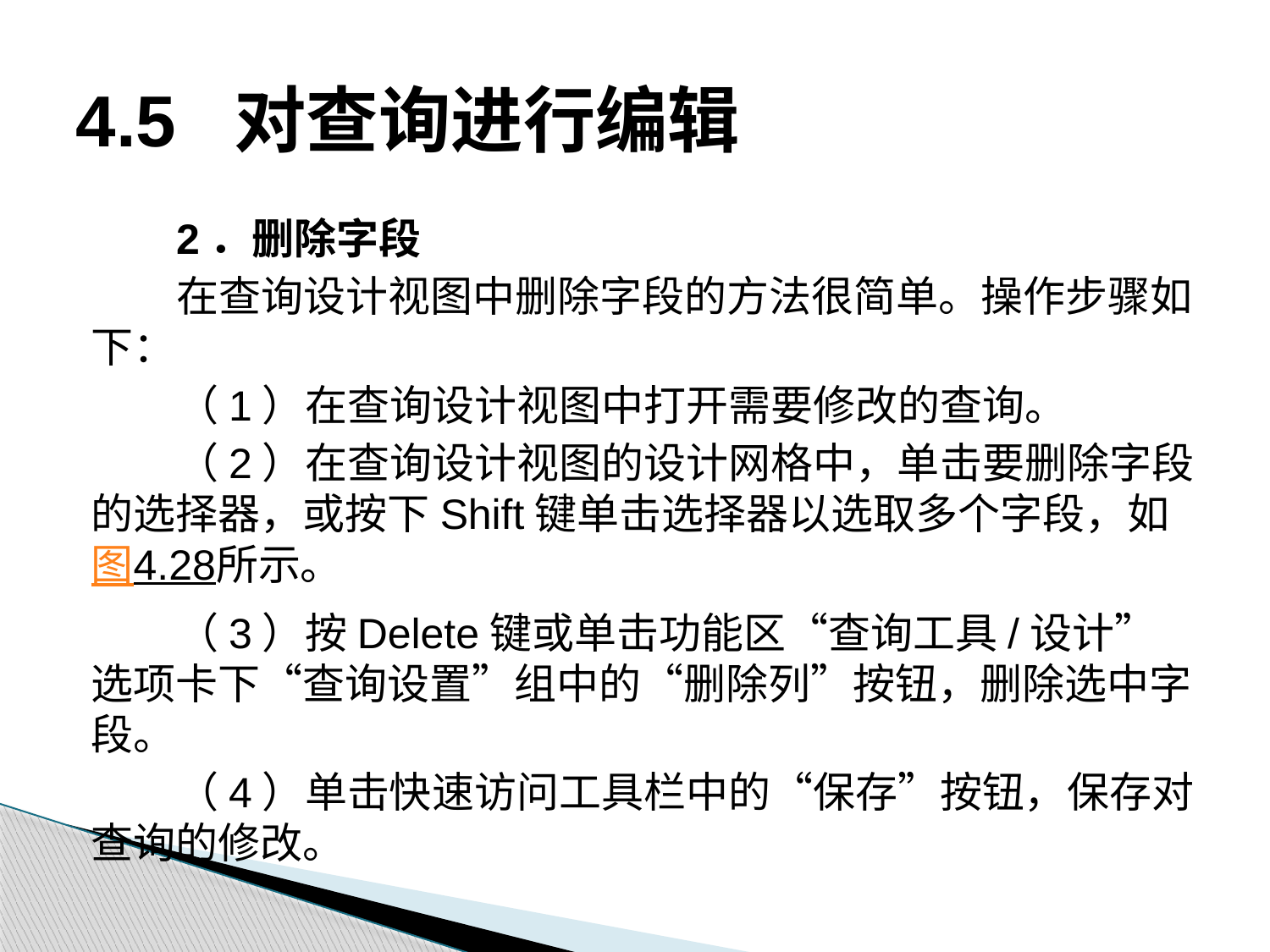

# 4.5  对查询进行编辑
2．删除字段
在查询设计视图中删除字段的方法很简单。操作步骤如下：
（1）在查询设计视图中打开需要修改的查询。
（2）在查询设计视图的设计网格中，单击要删除字段的选择器，或按下Shift键单击选择器以选取多个字段，如图4.28所示。
（3）按Delete键或单击功能区“查询工具/设计”选项卡下“查询设置”组中的“删除列”按钮，删除选中字段。
（4）单击快速访问工具栏中的“保存”按钮，保存对查询的修改。